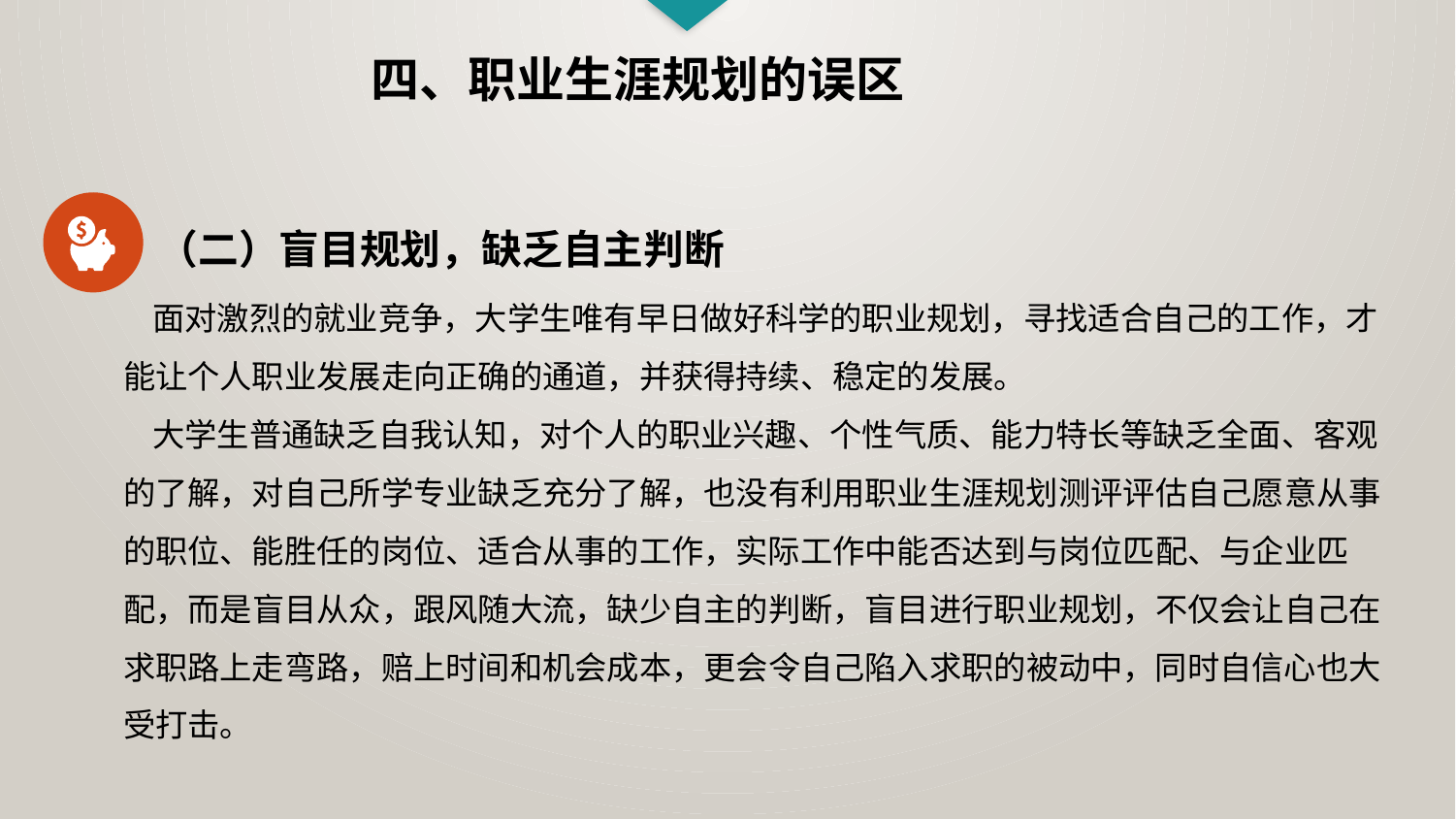

四、职业生涯规划的误区

（二）盲目规划，缺乏自主判断

   面对激烈的就业竞争，大学生唯有早日做好科学的职业规划，寻找适合自己的工作，才能让个人职业发展走向正确的通道，并获得持续、稳定的发展。
   大学生普通缺乏自我认知，对个人的职业兴趣、个性气质、能力特长等缺乏全面、客观的了解，对自己所学专业缺乏充分了解，也没有利用职业生涯规划测评评估自己愿意从事的职位、能胜任的岗位、适合从事的工作，实际工作中能否达到与岗位匹配、与企业匹配，而是盲目从众，跟风随大流，缺少自主的判断，盲目进行职业规划，不仅会让自己在求职路上走弯路，赔上时间和机会成本，更会令自己陷入求职的被动中，同时自信心也大受打击。
36